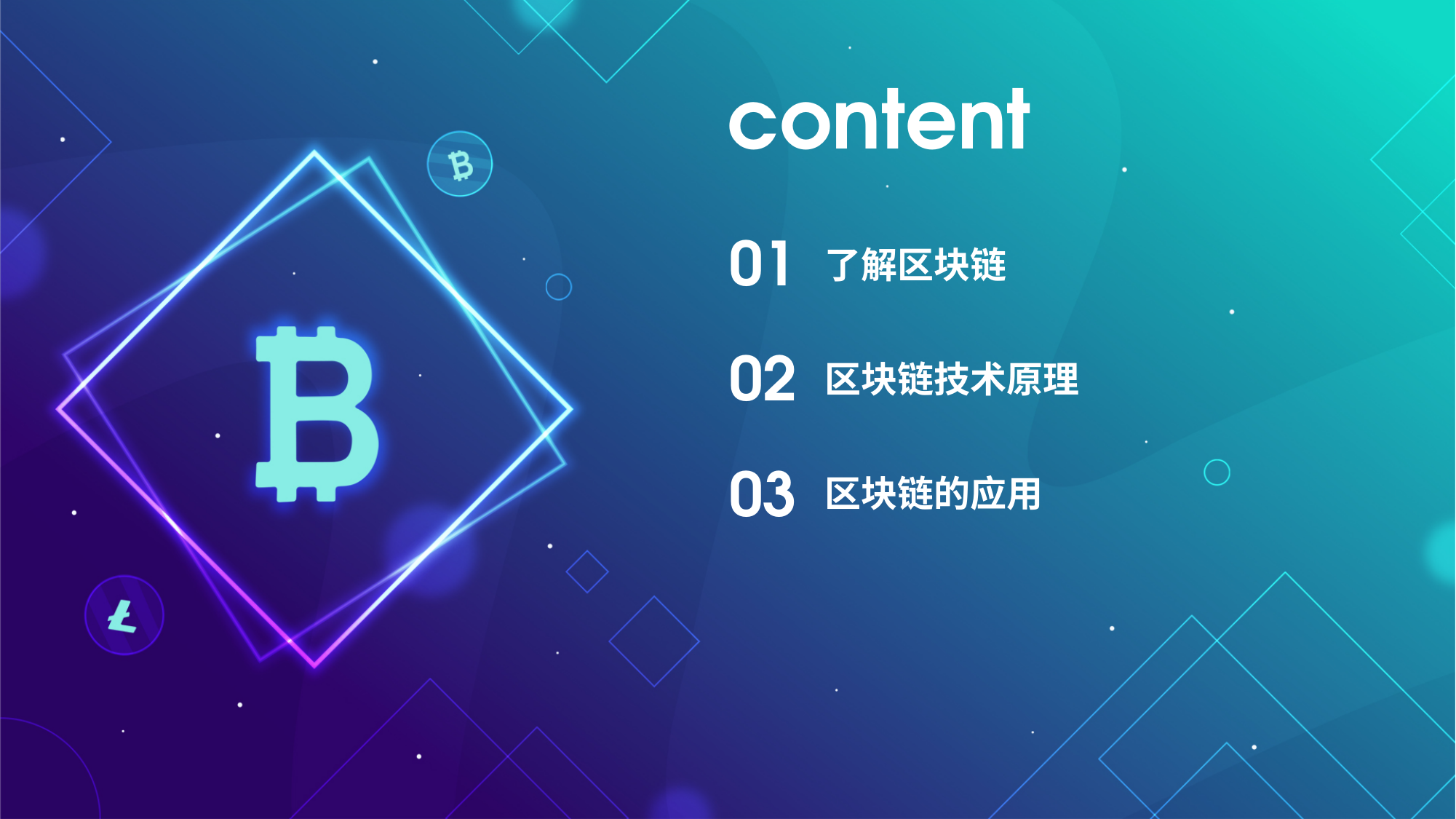

content
01
了解区块链
02
区块链技术原理
03
区块链的应用